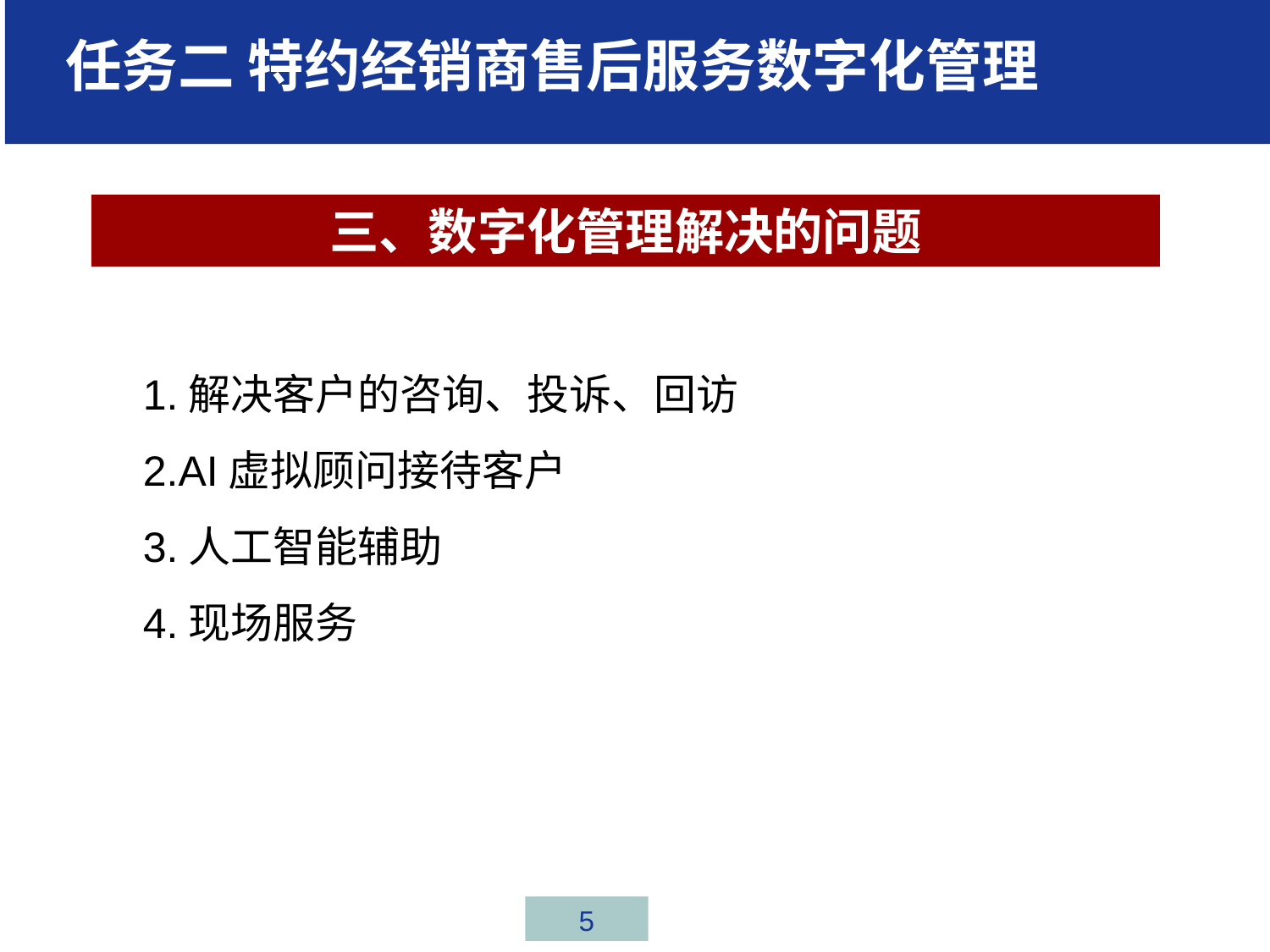

# 任务二 特约经销商售后服务数字化管理
三、数字化管理解决的问题
1.解决客户的咨询、投诉、回访
2.AI虚拟顾问接待客户
3.人工智能辅助
4.现场服务
5